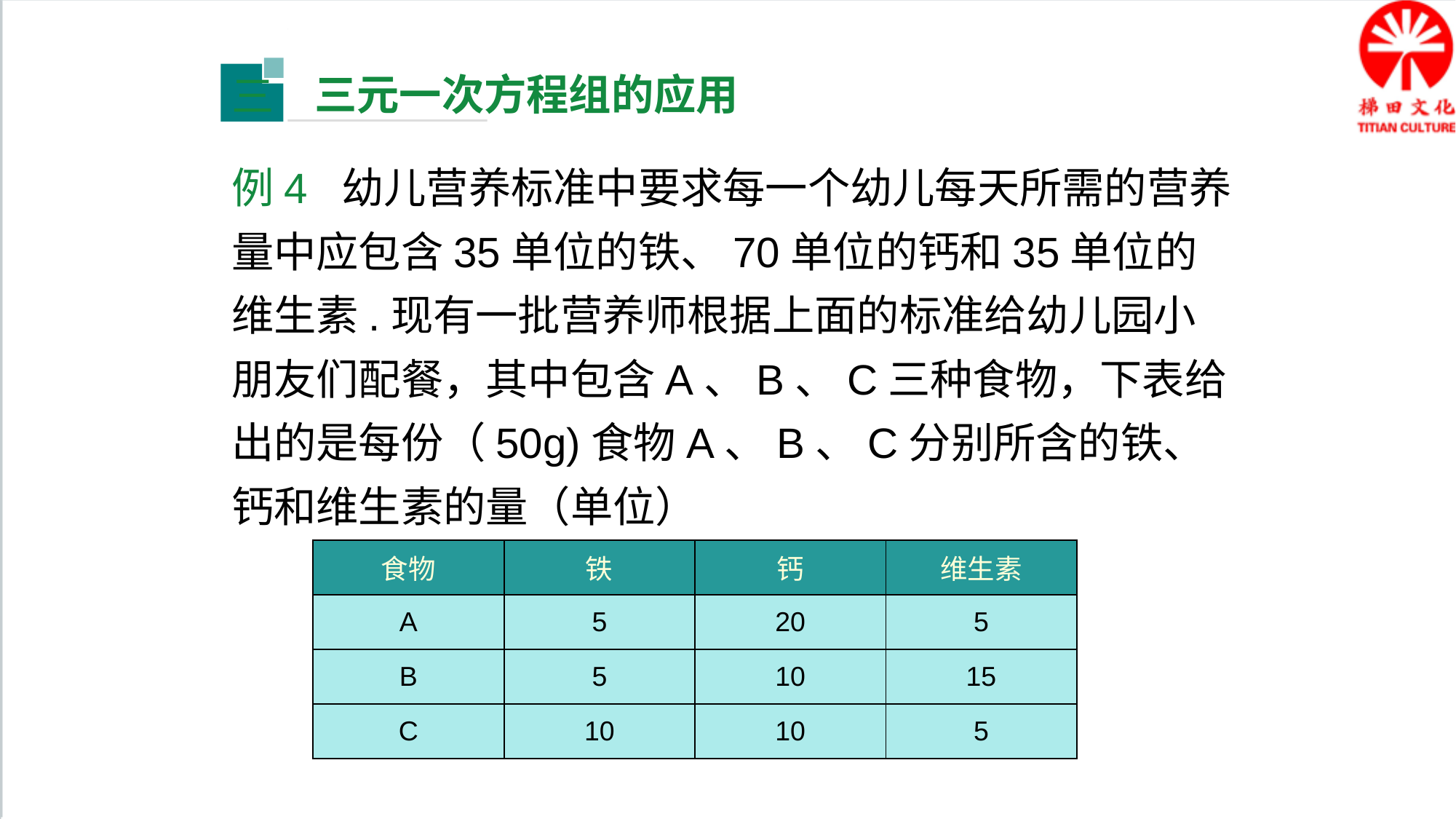

三元一次方程组的应用
三

例4  幼儿营养标准中要求每一个幼儿每天所需的营养量中应包含35单位的铁、70单位的钙和35单位的维生素.现有一批营养师根据上面的标准给幼儿园小朋友们配餐，其中包含A、B、C三种食物，下表给出的是每份（50g)食物A、B、C分别所含的铁、钙和维生素的量（单位）
| 食物 | 铁 | 钙 | 维生素 |
| --- | --- | --- | --- |
| A | 5 | 20 | 5 |
| B | 5 | 10 | 15 |
| C | 10 | 10 | 5 |